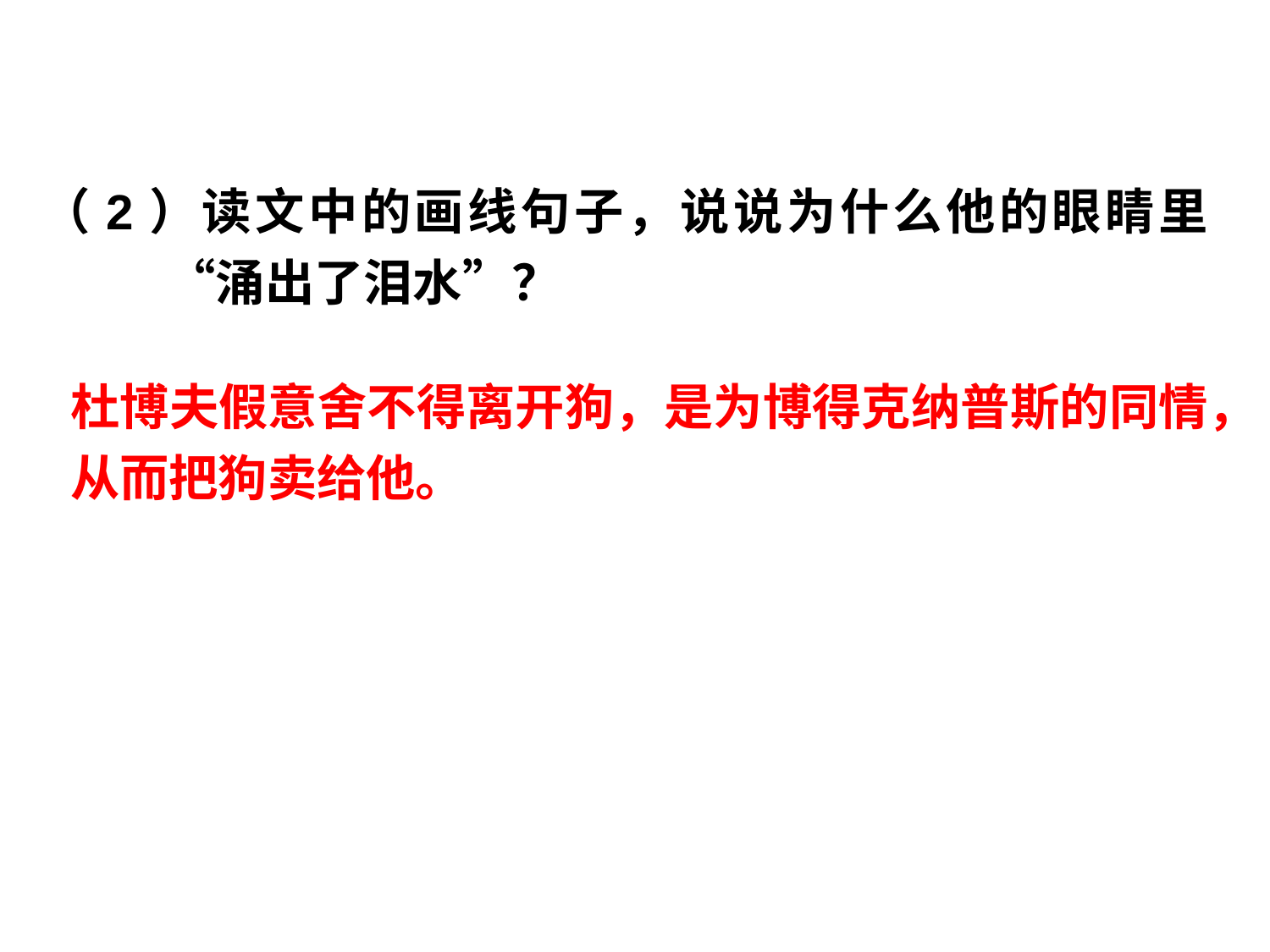

（2）读文中的画线句子，说说为什么他的眼睛里“涌出了泪水”？
杜博夫假意舍不得离开狗，是为博得克纳普斯的同情，从而把狗卖给他。